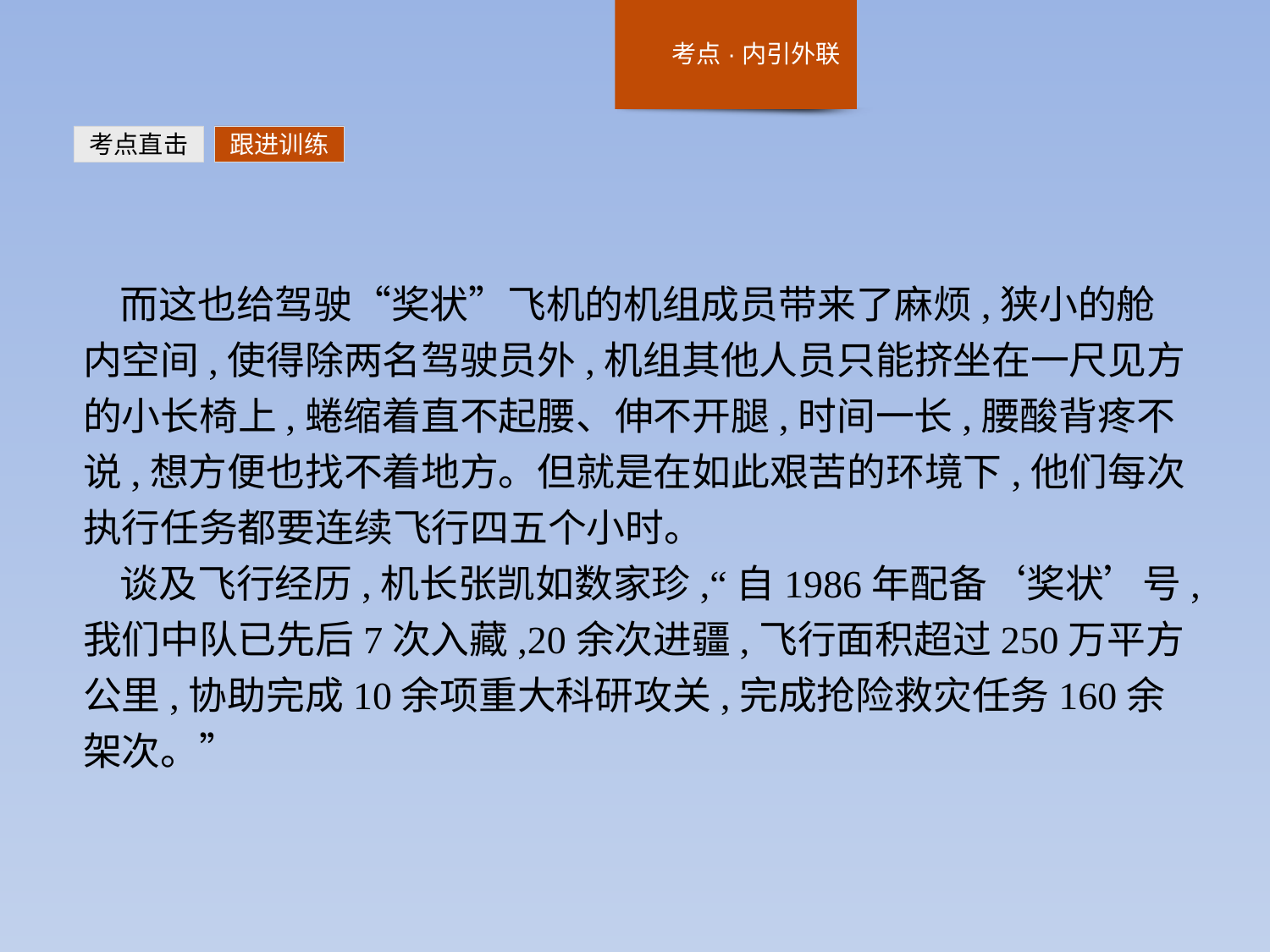

考点直击
跟进训练
而这也给驾驶“奖状”飞机的机组成员带来了麻烦,狭小的舱内空间,使得除两名驾驶员外,机组其他人员只能挤坐在一尺见方的小长椅上,蜷缩着直不起腰、伸不开腿,时间一长,腰酸背疼不说,想方便也找不着地方。但就是在如此艰苦的环境下,他们每次执行任务都要连续飞行四五个小时。
谈及飞行经历,机长张凯如数家珍,“自1986年配备‘奖状’号,我们中队已先后7次入藏,20余次进疆,飞行面积超过250万平方公里,协助完成10余项重大科研攻关,完成抢险救灾任务160余架次。”